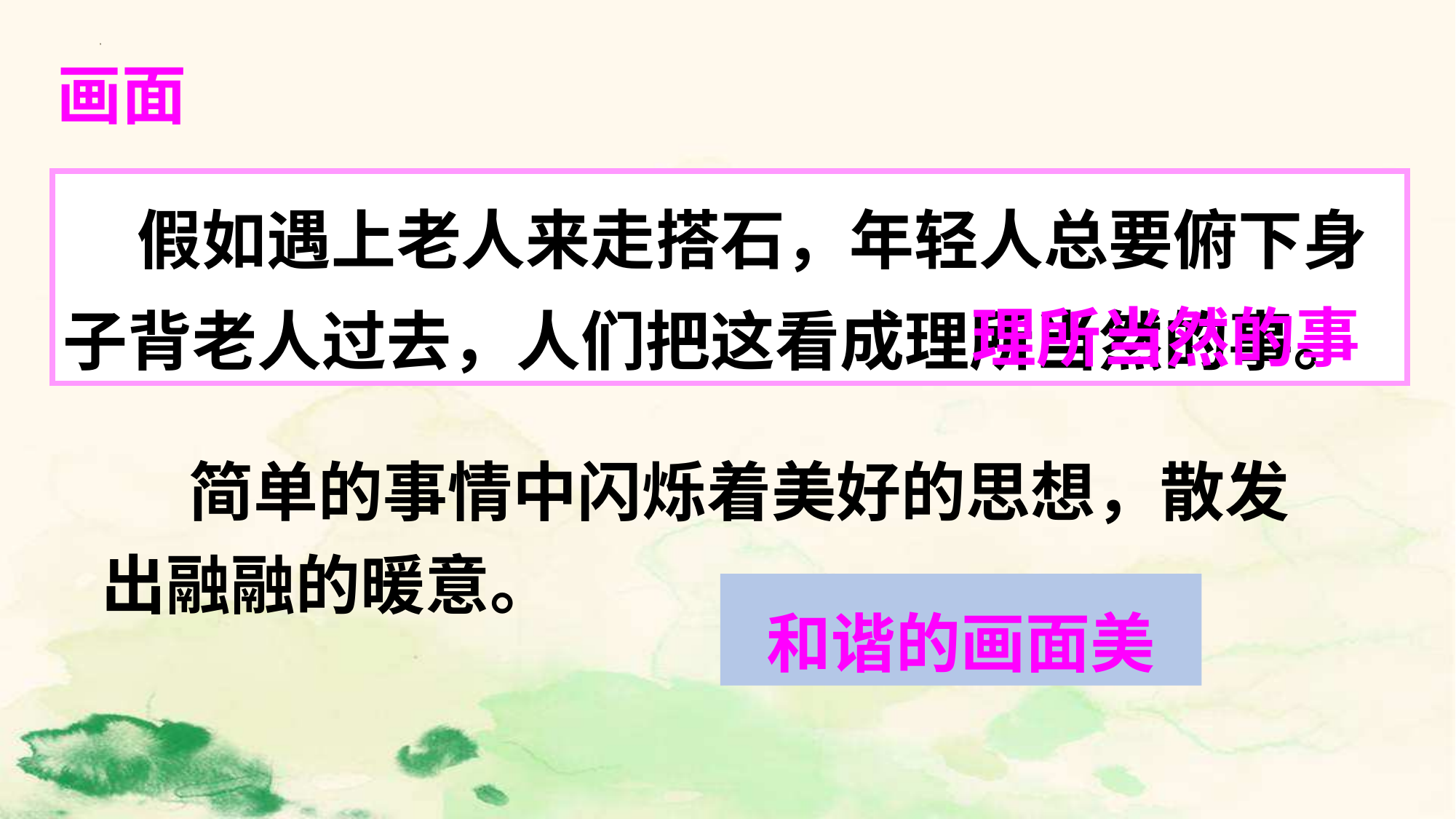

画面
    假如遇上老人来走搭石，年轻人总要俯下身子背老人过去，人们把这看成理所当然的事。
理所当然的事
    简单的事情中闪烁着美好的思想，散发出融融的暖意。
和谐的画面美